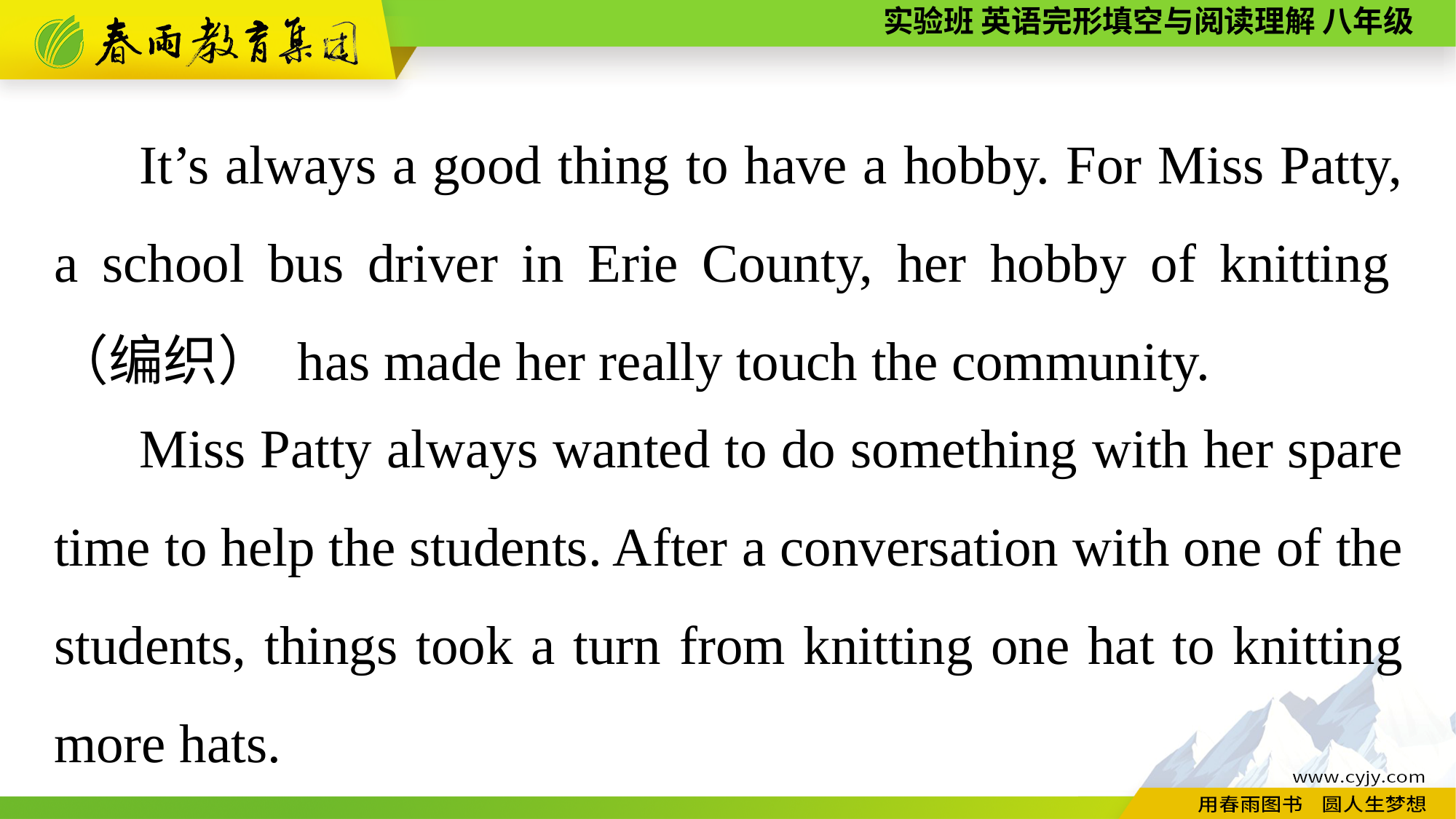

It’s always a good thing to have a hobby. For Miss Patty, a school bus driver in Erie County, her hobby of knitting（编织） has made her really touch the community.
Miss Patty always wanted to do something with her spare time to help the students. After a conversation with one of the students, things took a turn from knitting one hat to knitting more hats.